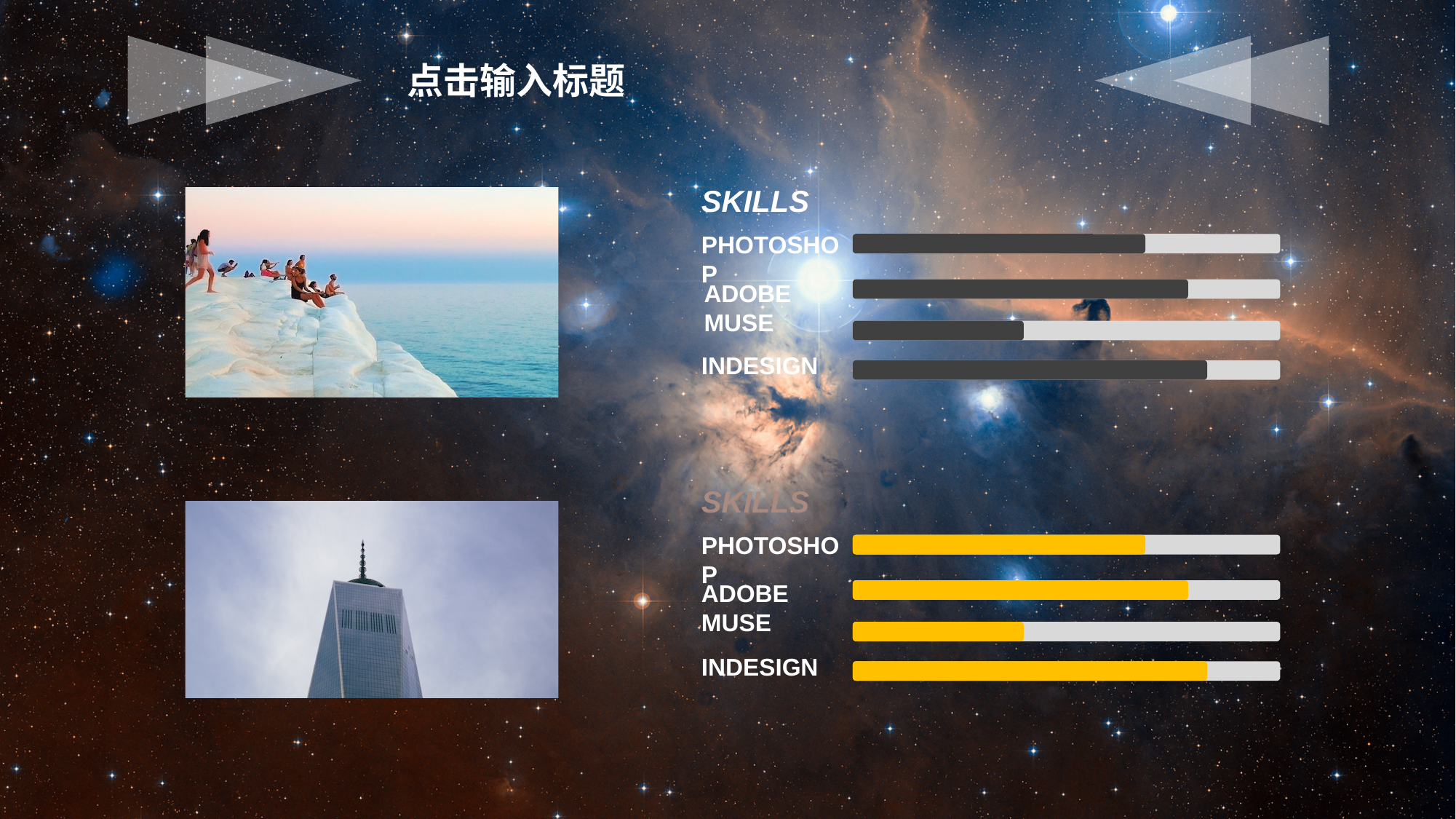

点击输入标题
SKILLS

PHOTOSHOP

ADOBE MUSE

INDESIGN

SKILLS

PHOTOSHOP

ADOBE MUSE

INDESIGN